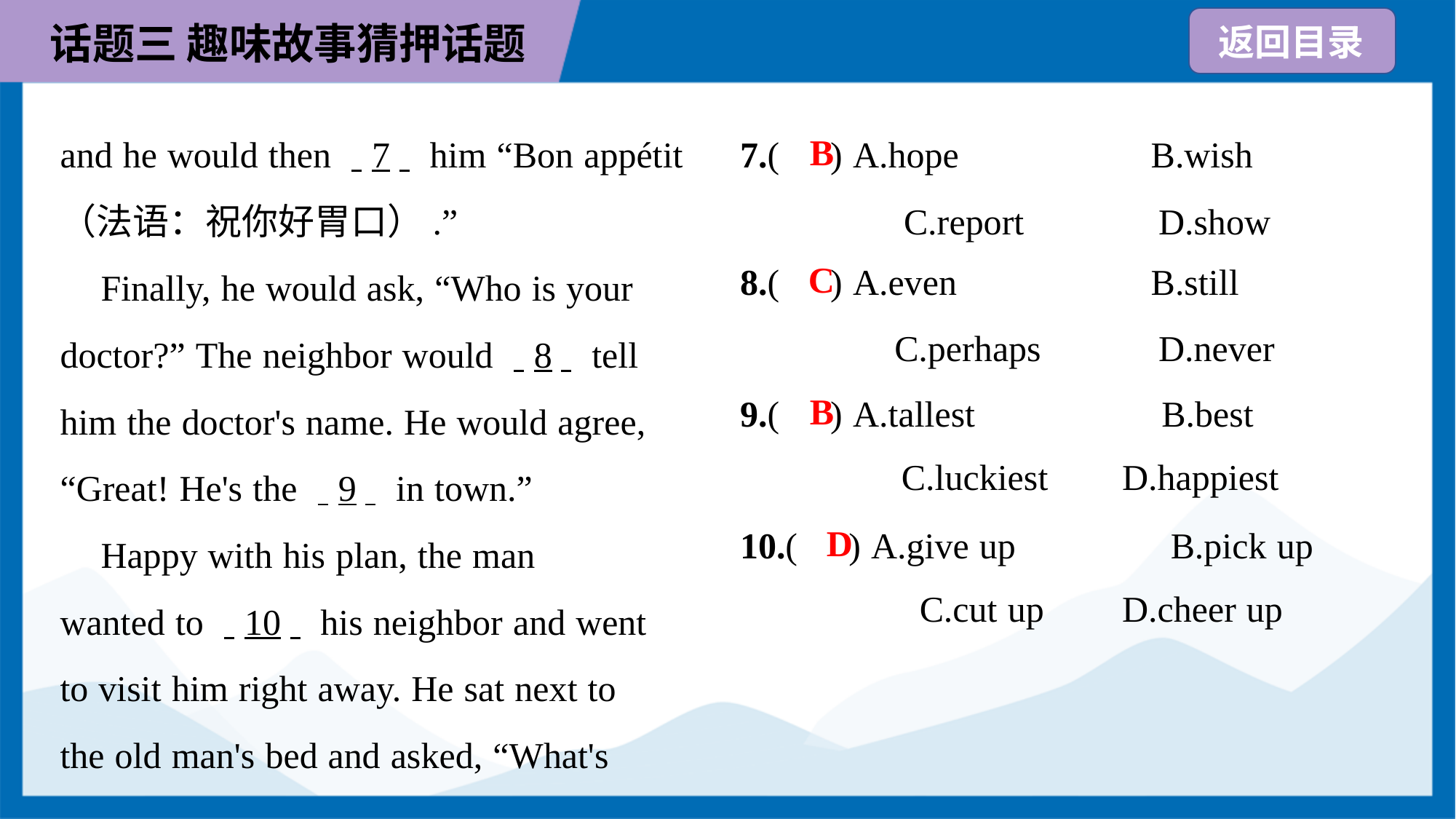

7.(     ) A.hope	             B.wish
                  C.report 	D.show
and he would then . .7. . him “Bon appétit
（法语：祝你好胃口）.”
    Finally, he would ask, “Who is your
doctor?” The neighbor would . .8. . tell
him the doctor's name. He would agree,
“Great! He's the . .9. . in town.”
    Happy with his plan, the man
wanted to . .10. . his neighbor and went
to visit him right away. He sat next to
the old man's bed and asked, “What's

B
8.(     ) A.even	             B.still
                 C.perhaps	D.never
C
9.(     ) A.tallest	B.best
C.luckiest	D.happiest
B
10.(     ) A.give up	B.pick up
C.cut up	D.cheer up
D